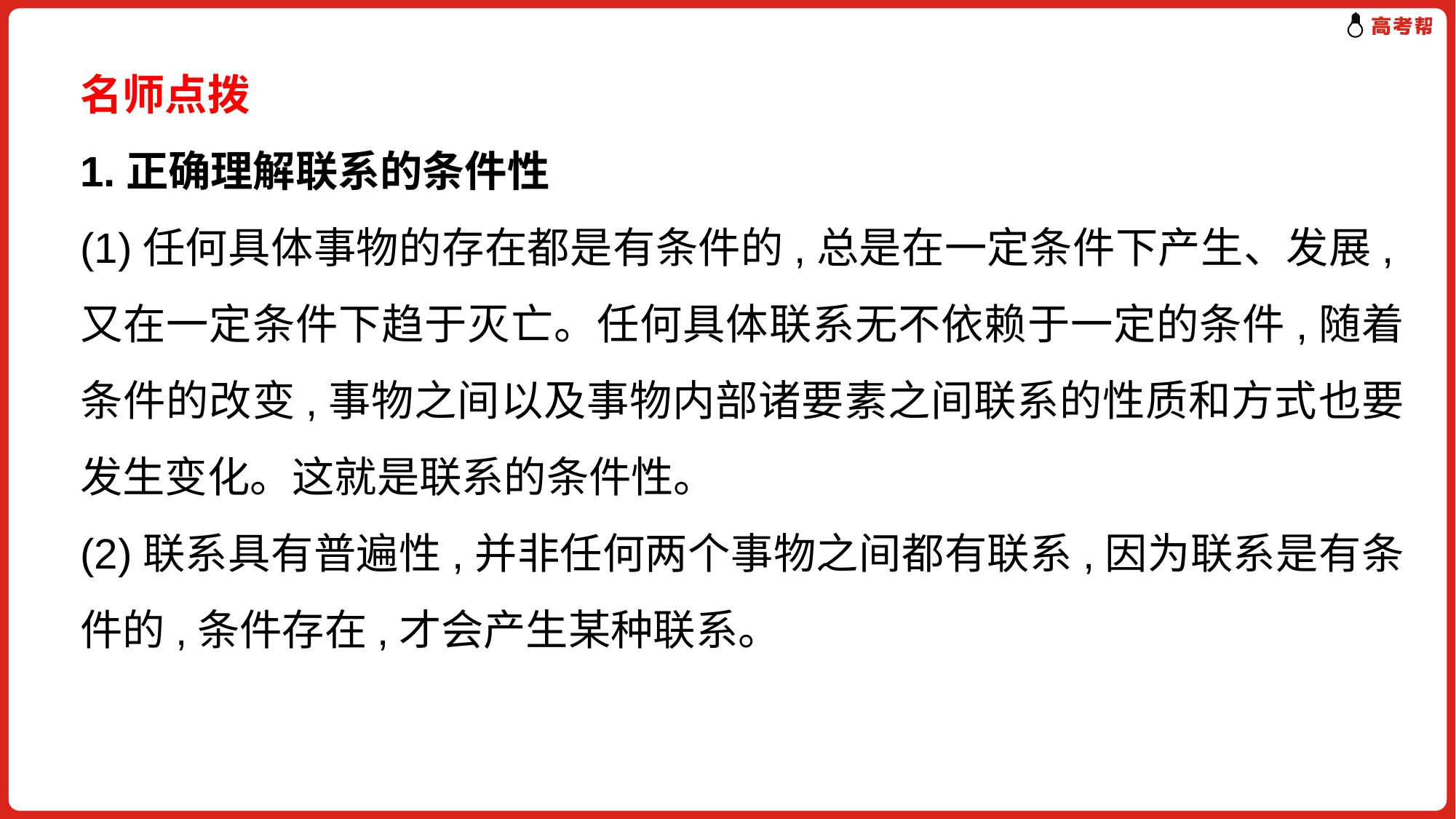

名师点拨
1.正确理解联系的条件性
(1)任何具体事物的存在都是有条件的,总是在一定条件下产生、发展,又在一定条件下趋于灭亡。任何具体联系无不依赖于一定的条件,随着条件的改变,事物之间以及事物内部诸要素之间联系的性质和方式也要发生变化。这就是联系的条件性。
(2)联系具有普遍性,并非任何两个事物之间都有联系,因为联系是有条件的,条件存在,才会产生某种联系。